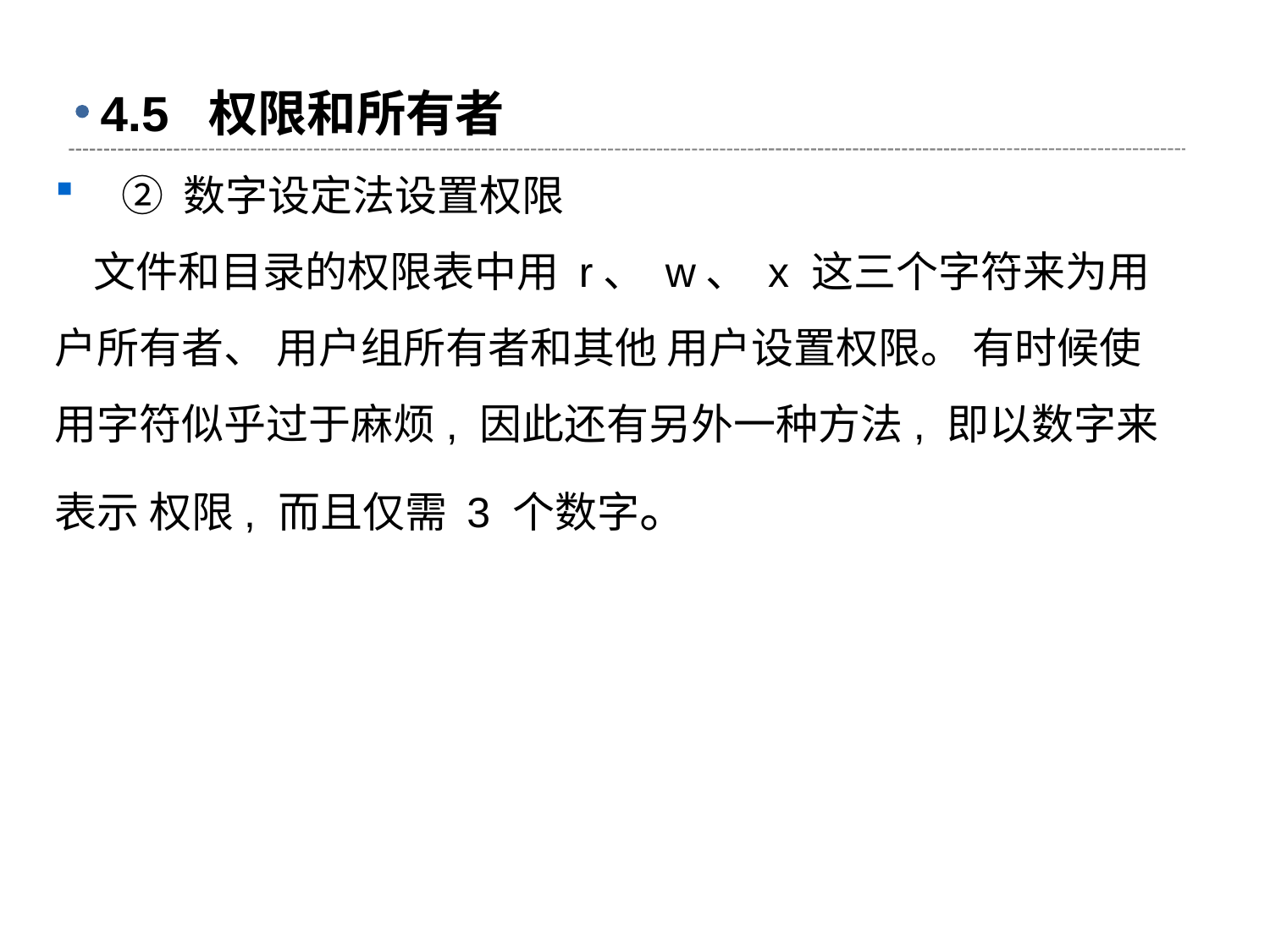

# 4.5  权限和所有者
  ② 数字设定法设置权限
   文件和目录的权限表中用 r、 w、 x 这三个字符来为用户所有者、 用户组所有者和其他 用户设置权限。 有时候使用字符似乎过于麻烦, 因此还有另外一种方法, 即以数字来表示 权限, 而且仅需 3 个数字。